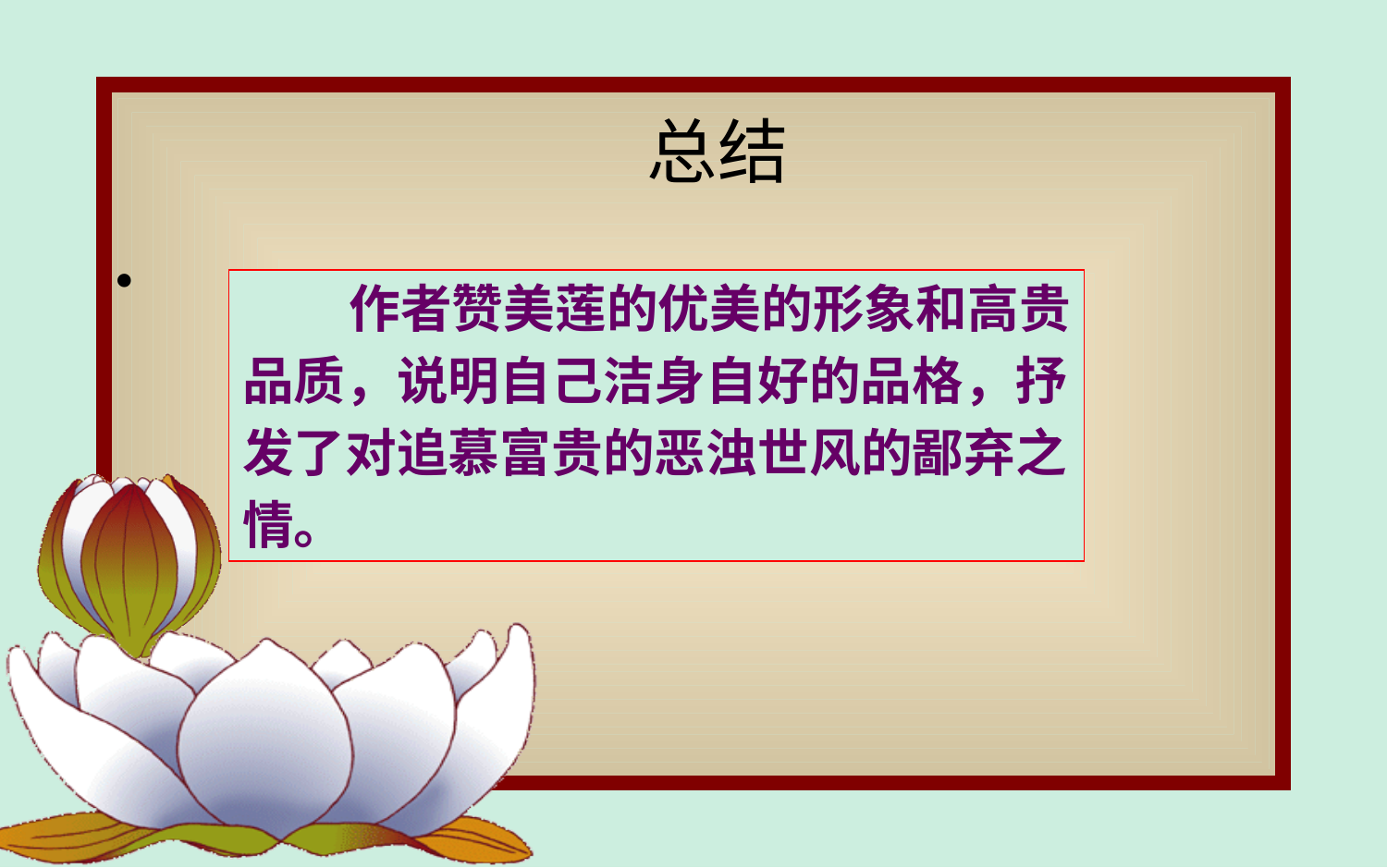

# 总结

        作者赞美莲的优美的形象和高贵
品质，说明自己洁身自好的品格，抒
发了对追慕富贵的恶浊世风的鄙弃之
情。